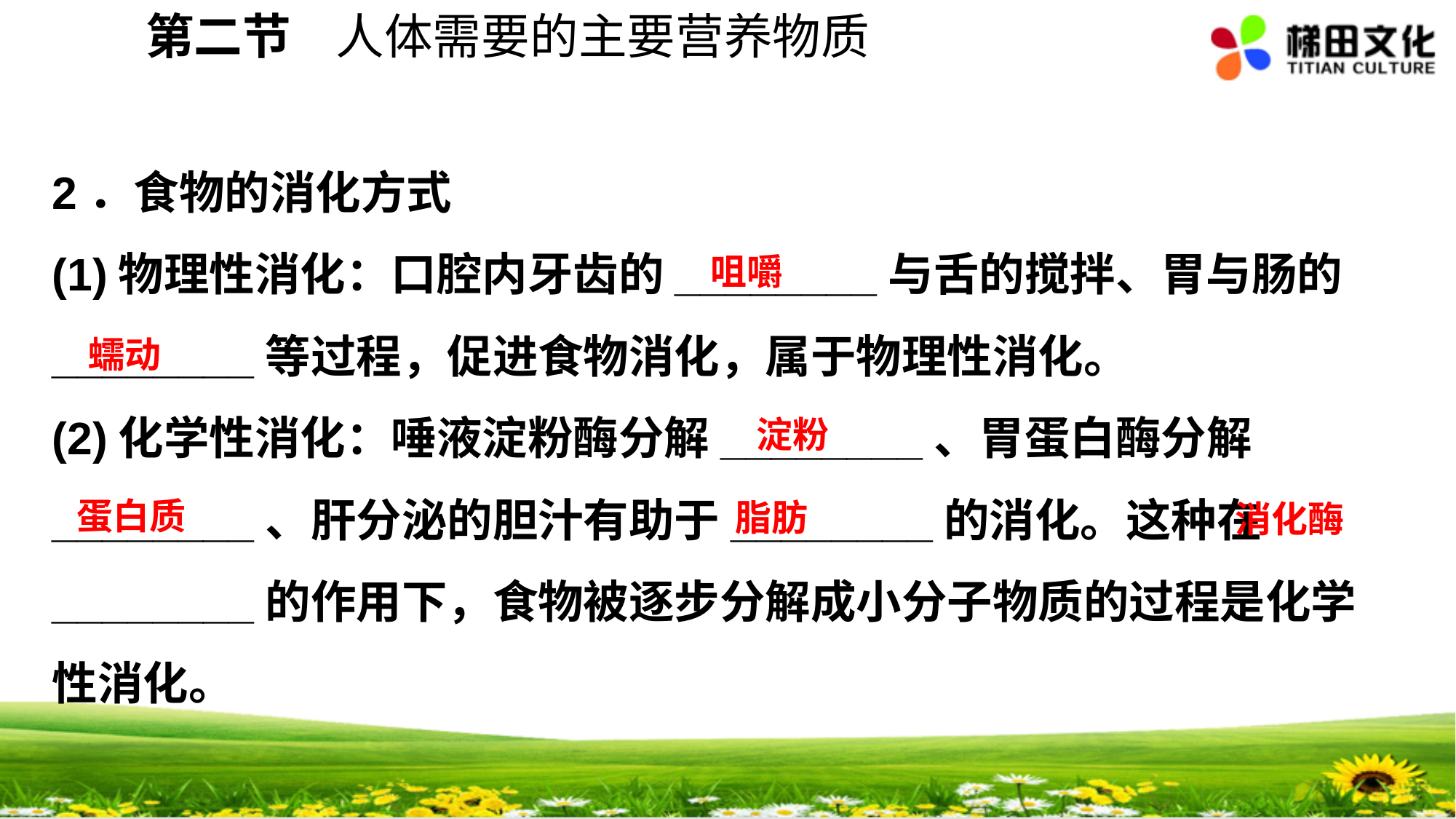

第二节    人体需要的主要营养物质
2．食物的消化方式
(1)物理性消化：口腔内牙齿的________与舌的搅拌、胃与肠的________等过程，促进食物消化，属于物理性消化。
(2)化学性消化：唾液淀粉酶分解________、胃蛋白酶分解________、肝分泌的胆汁有助于________的消化。这种在________的作用下，食物被逐步分解成小分子物质的过程是化学性消化。
咀嚼
蠕动
淀粉
蛋白质
脂肪
消化酶